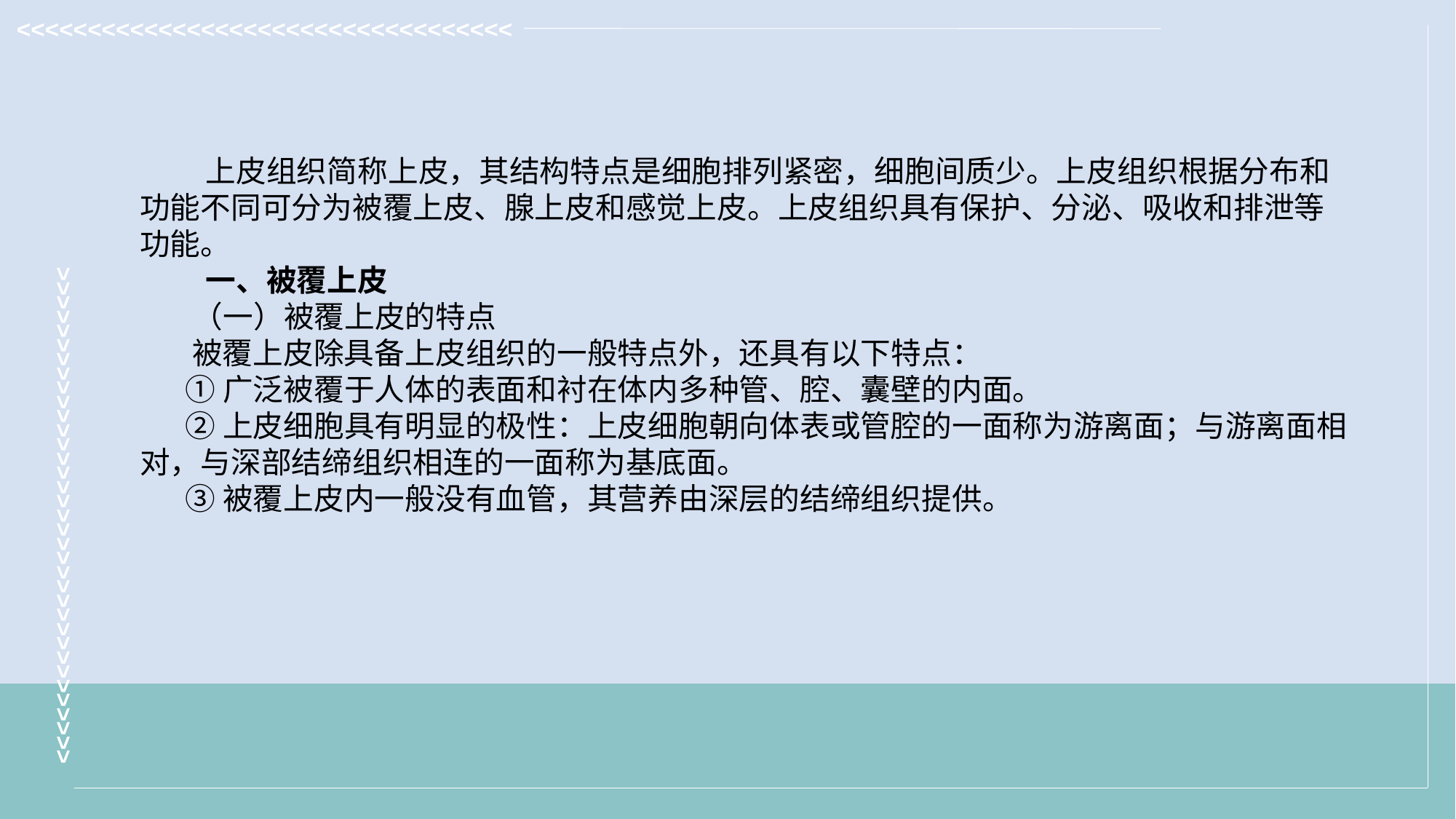

上皮组织简称上皮，其结构特点是细胞排列紧密，细胞间质少。上皮组织根据分布和功能不同可分为被覆上皮、腺上皮和感觉上皮。上皮组织具有保护、分泌、吸收和排泄等功能。
    一、被覆上皮
  （一）被覆上皮的特点
  被覆上皮除具备上皮组织的一般特点外，还具有以下特点：
  ①广泛被覆于人体的表面和衬在体内多种管、腔、囊壁的内面。
  ②上皮细胞具有明显的极性：上皮细胞朝向体表或管腔的一面称为游离面；与游离面相对，与深部结缔组织相连的一面称为基底面。
  ③被覆上皮内一般没有血管，其营养由深层的结缔组织提供。